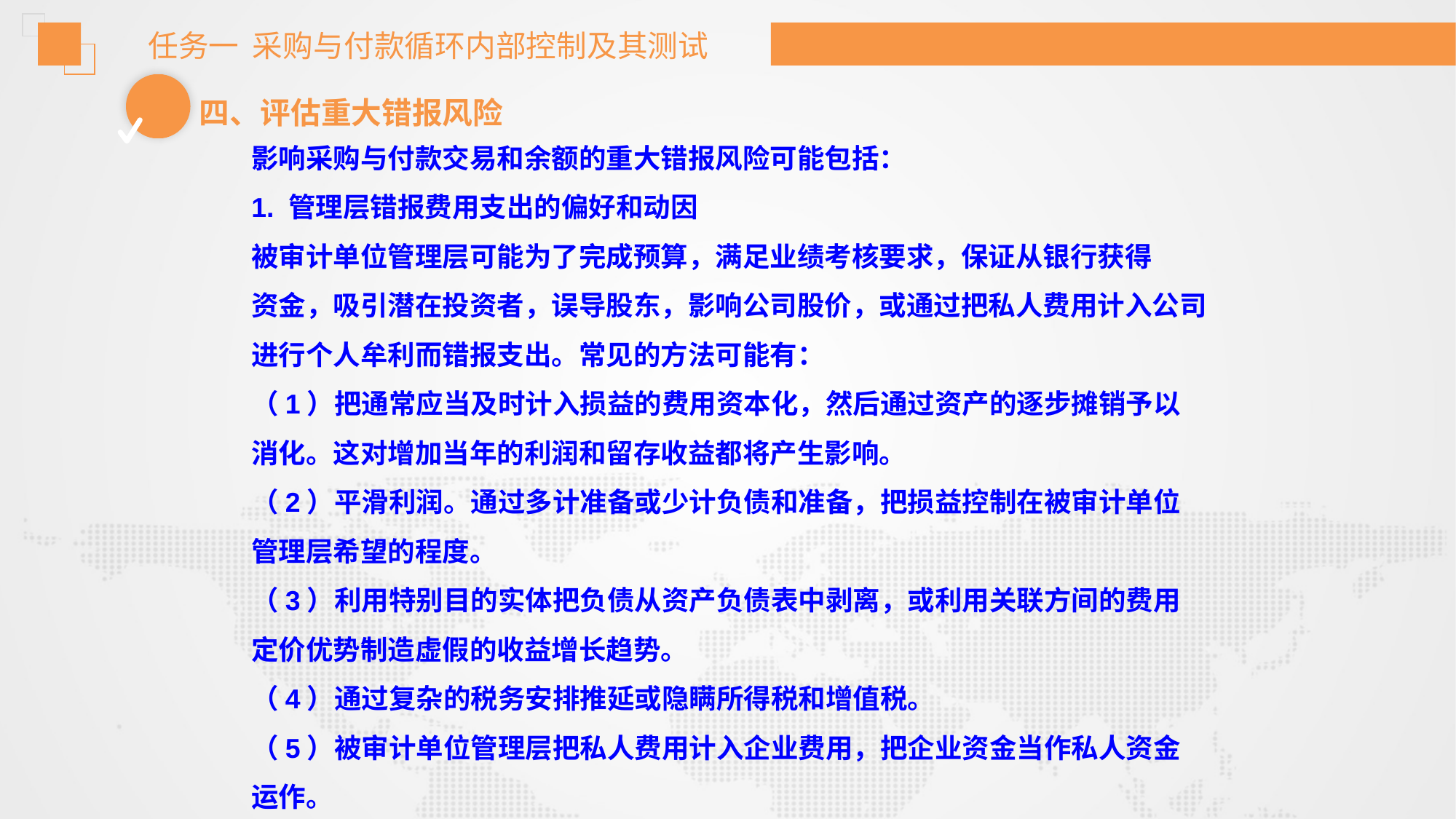

任务一  采购与付款循环内部控制及其测试

四、评估重大错报风险
影响采购与付款交易和余额的重大错报风险可能包括：
1. 管理层错报费用支出的偏好和动因
被审计单位管理层可能为了完成预算，满足业绩考核要求，保证从银行获得
资金，吸引潜在投资者，误导股东，影响公司股价，或通过把私人费用计入公司
进行个人牟利而错报支出。常见的方法可能有：
（1）把通常应当及时计入损益的费用资本化，然后通过资产的逐步摊销予以
消化。这对增加当年的利润和留存收益都将产生影响。
（2）平滑利润。通过多计准备或少计负债和准备，把损益控制在被审计单位
管理层希望的程度。
（3）利用特别目的实体把负债从资产负债表中剥离，或利用关联方间的费用
定价优势制造虚假的收益增长趋势。
（4）通过复杂的税务安排推延或隐瞒所得税和增值税。
（5）被审计单位管理层把私人费用计入企业费用，把企业资金当作私人资金
运作。